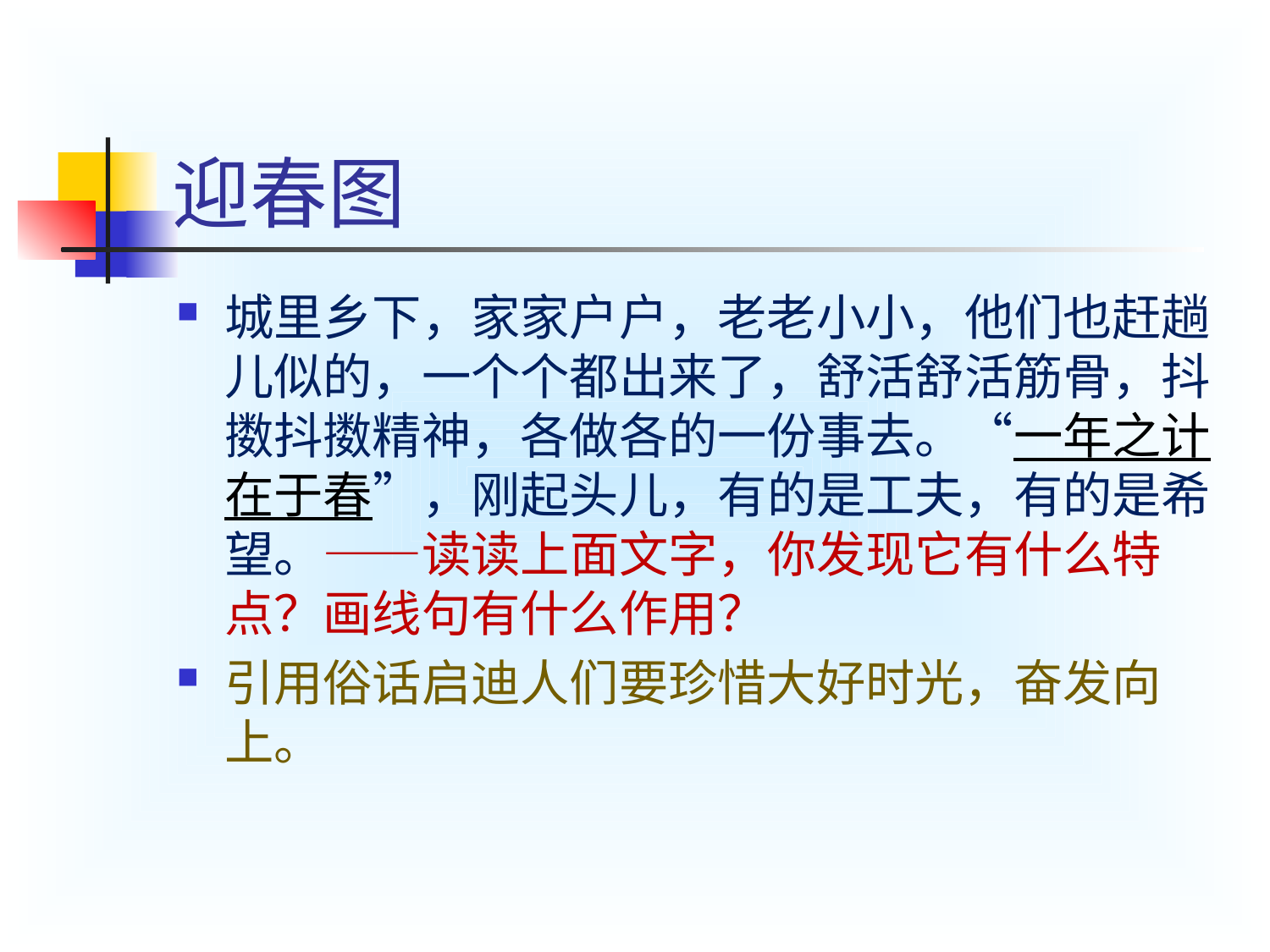

# 迎春图
城里乡下，家家户户，老老小小，他们也赶趟儿似的，一个个都出来了，舒活舒活筋骨，抖擞抖擞精神，各做各的一份事去。“一年之计在于春”，刚起头儿，有的是工夫，有的是希望。——读读上面文字，你发现它有什么特点？画线句有什么作用？
引用俗话启迪人们要珍惜大好时光，奋发向上。